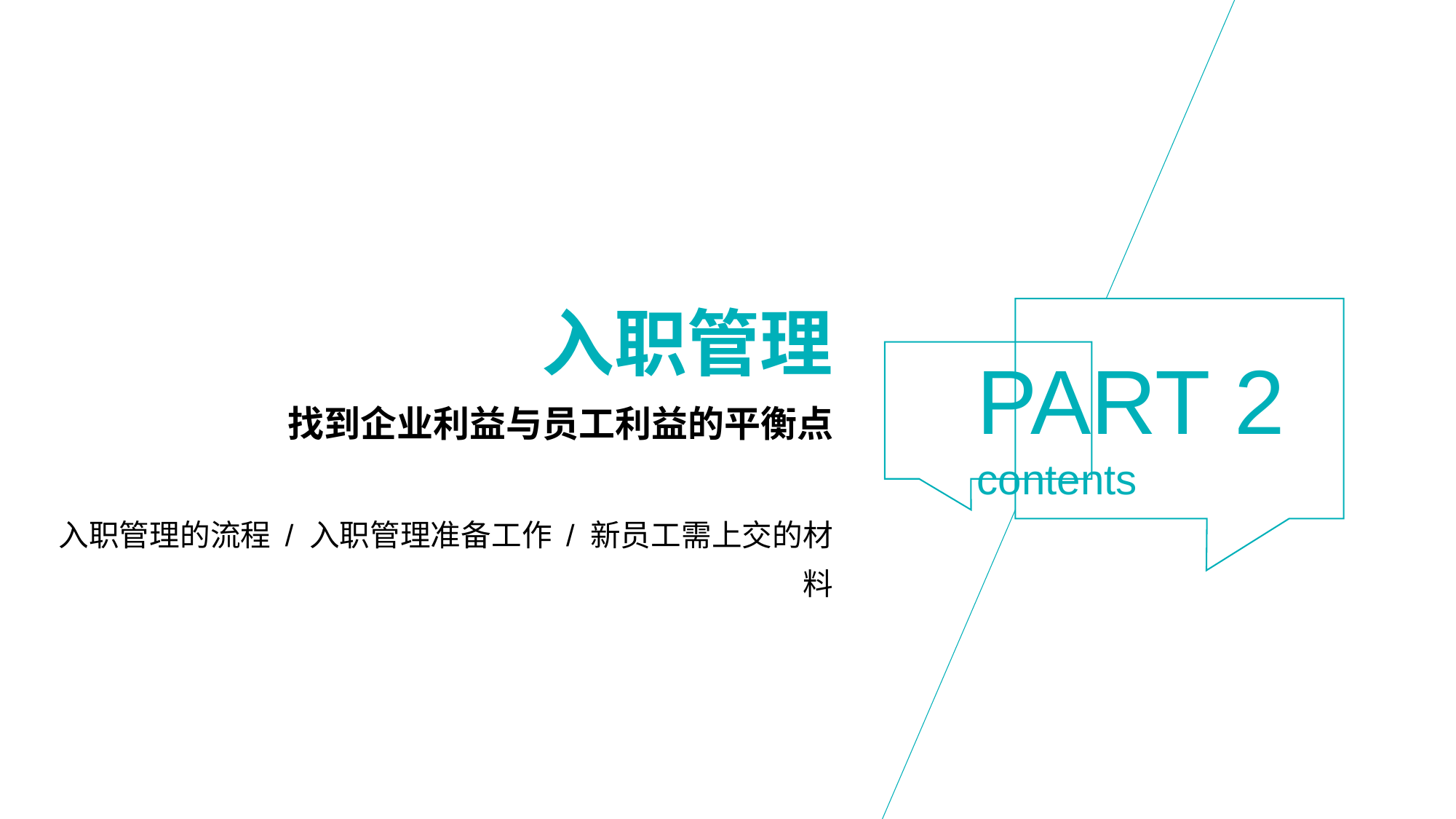

入职管理
找到企业利益与员工利益的平衡点

入职管理的流程 / 入职管理准备工作 / 新员工需上交的材料

PART 2
contents